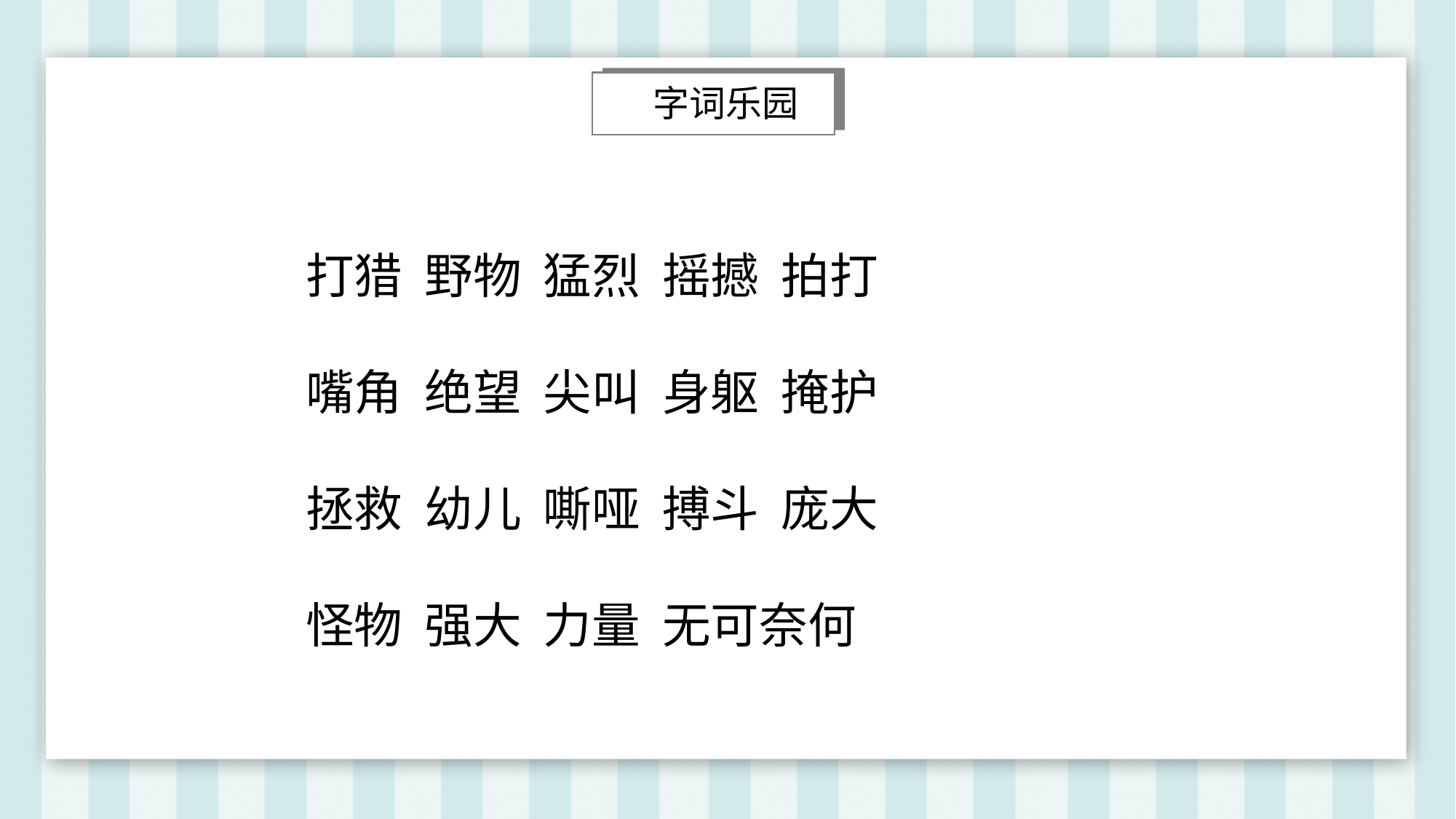

字词乐园
打猎  野物  猛烈  摇撼  拍打

嘴角  绝望  尖叫  身躯  掩护

拯救  幼儿  嘶哑  搏斗  庞大

怪物  强大  力量  无可奈何